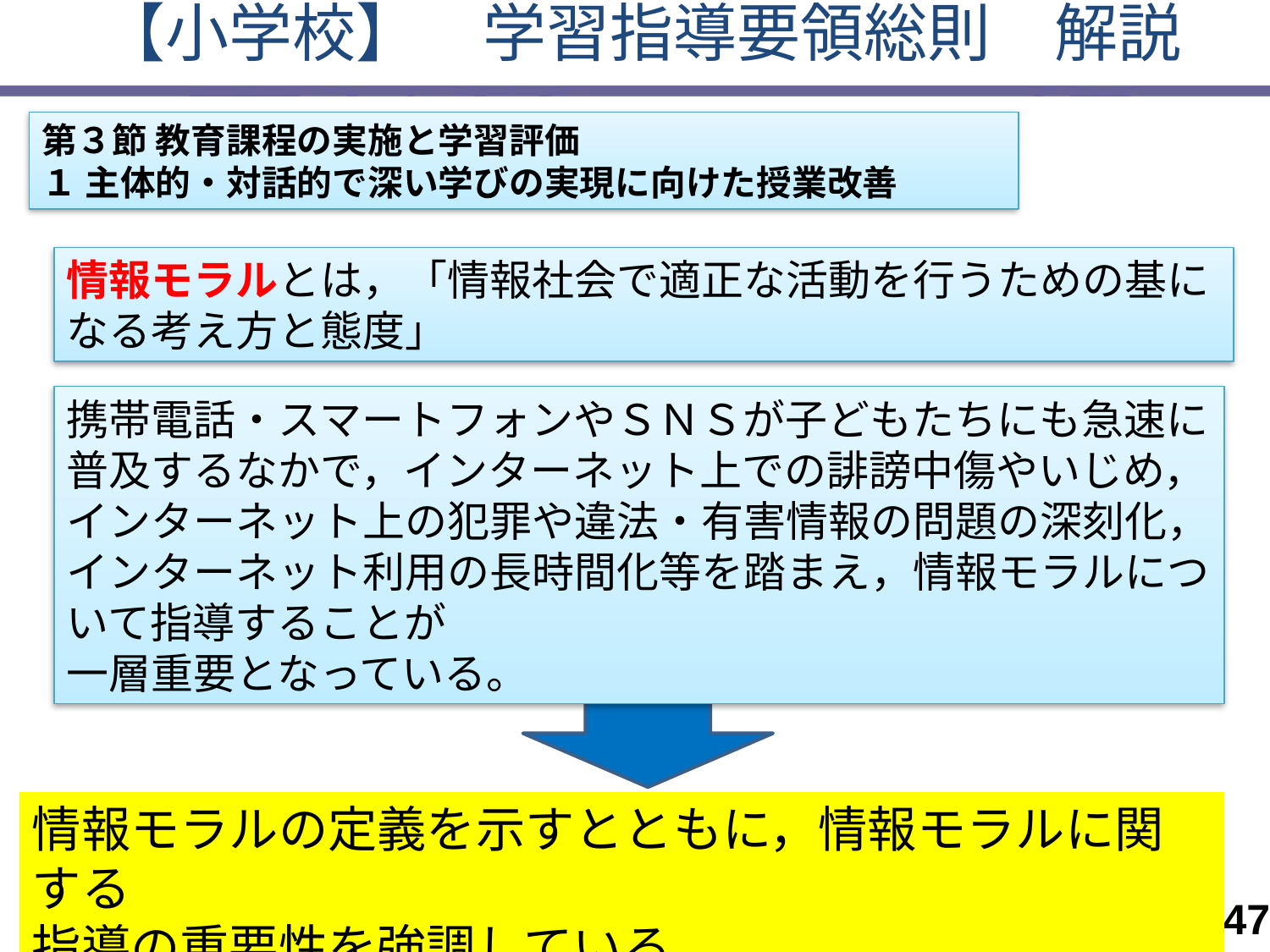

【小学校】　学習指導要領総則　解説
第３節 教育課程の実施と学習評価
１ 主体的・対話的で深い学びの実現に向けた授業改善
情報モラルとは，「情報社会で適正な活動を行うための基になる考え方と態度」
携帯電話・スマートフォンやＳＮＳが子どもたちにも急速に普及するなかで，インターネット上での誹謗中傷やいじめ，インターネット上の犯罪や違法・有害情報の問題の深刻化，インターネット利用の長時間化等を踏まえ，情報モラルについて指導することが
一層重要となっている。

情報モラルの定義を示すとともに，情報モラルに関する
指導の重要性を強調している
47